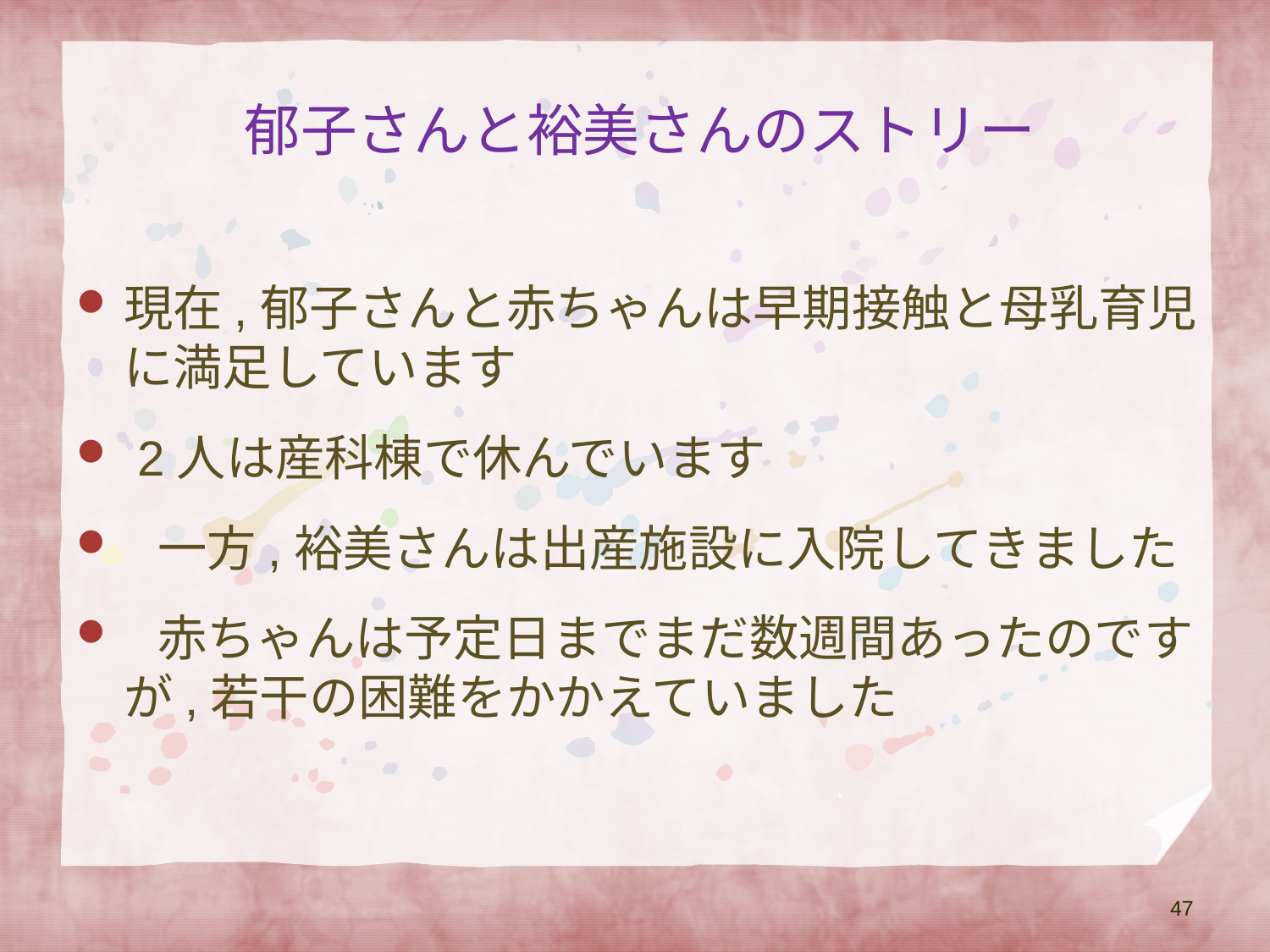

# 郁子さんと裕美さんのストリー
現在,郁子さんと赤ちゃんは早期接触と母乳育児に満足しています
 2人は産科棟で休んでいます
  一方,裕美さんは出産施設に入院してきました
  赤ちゃんは予定日までまだ数週間あったのですが,若干の困難をかかえていました
47